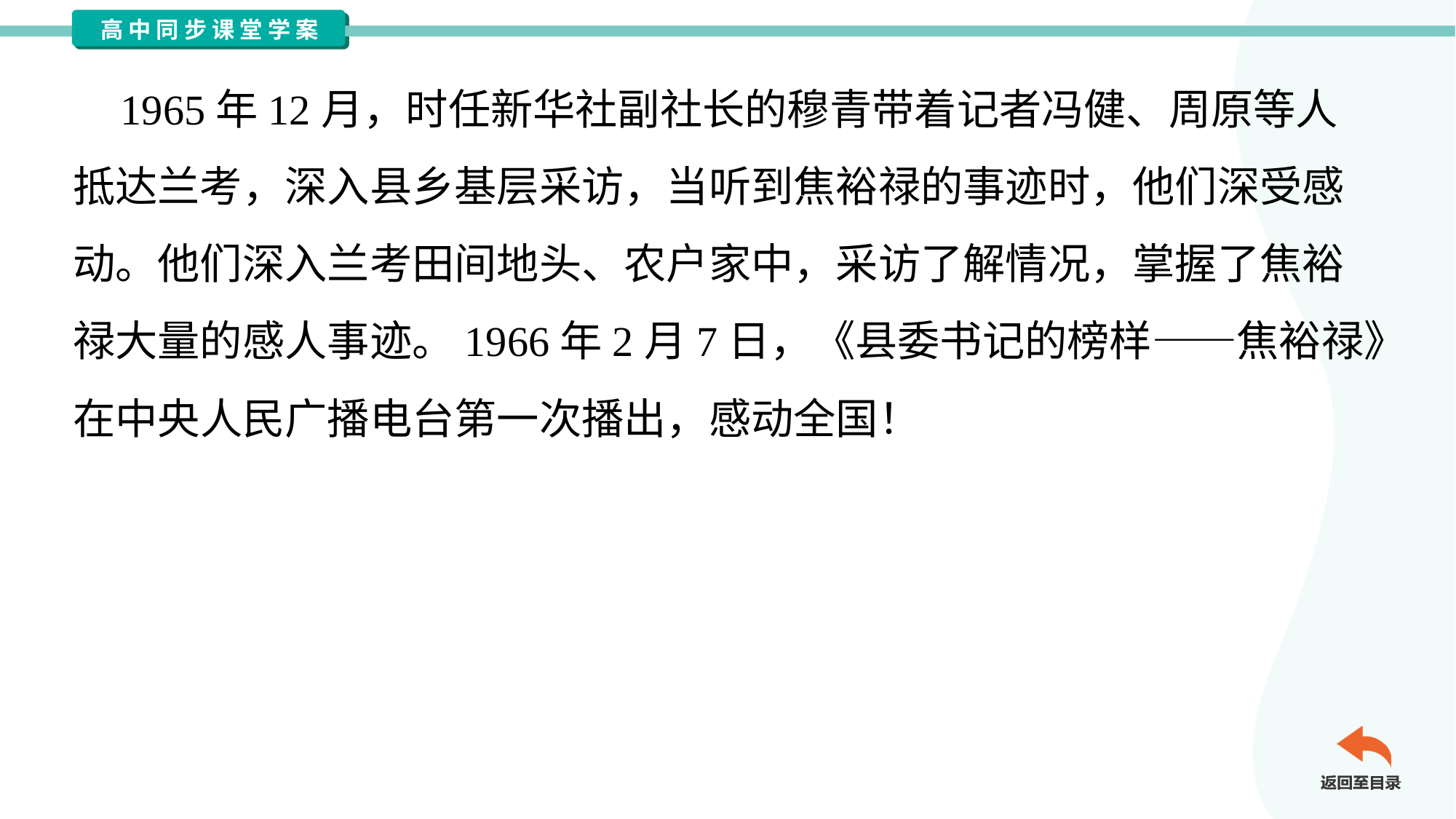

1965年12月，时任新华社副社长的穆青带着记者冯健、周原等人
抵达兰考，深入县乡基层采访，当听到焦裕禄的事迹时，他们深受感
动。他们深入兰考田间地头、农户家中，采访了解情况，掌握了焦裕
禄大量的感人事迹。1966年2月7日，《县委书记的榜样——焦裕禄》
在中央人民广播电台第一次播出，感动全国！